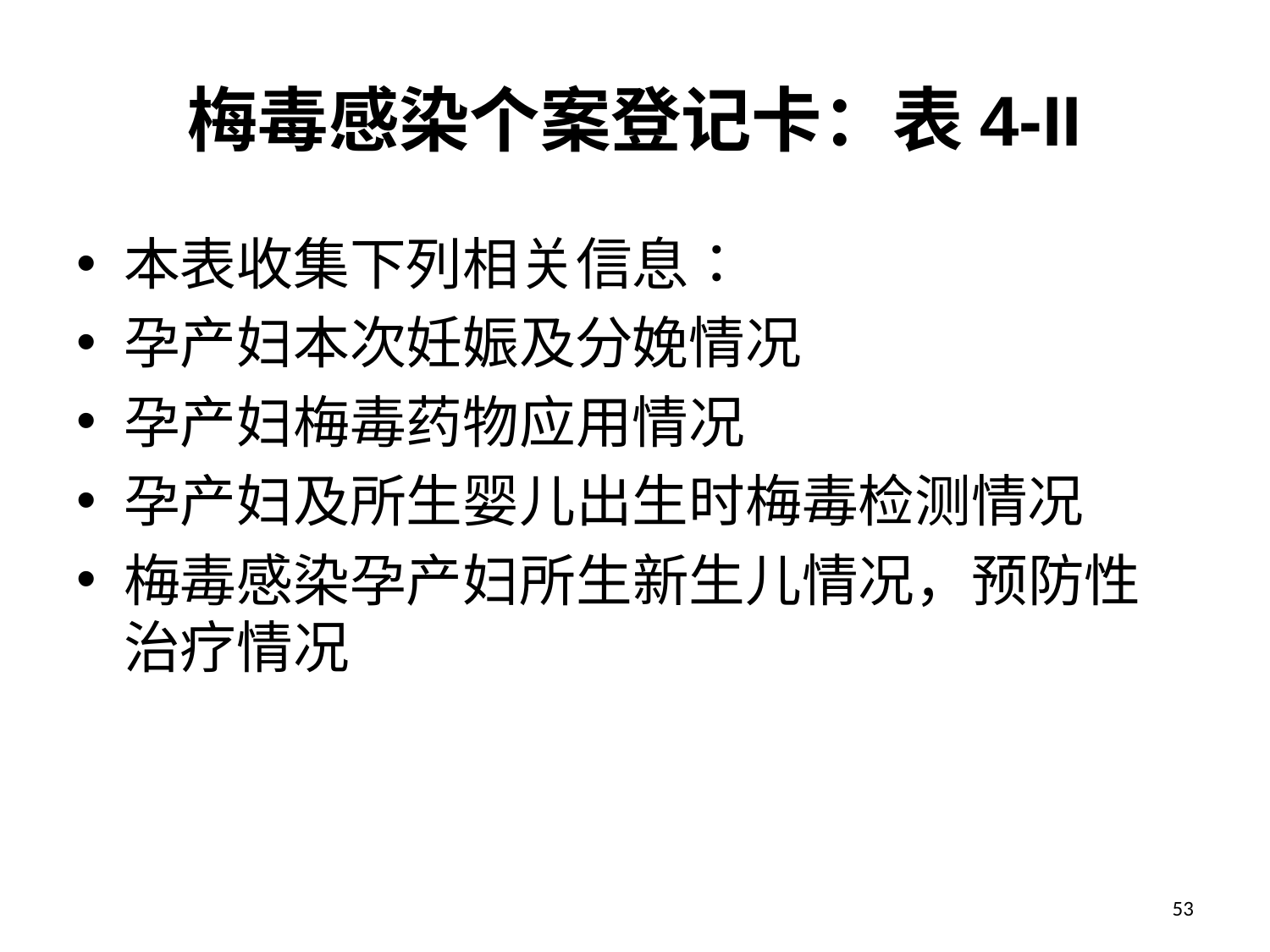

# 梅毒感染个案登记卡：表4-II
本表收集下列相关信息：
孕产妇本次妊娠及分娩情况
孕产妇梅毒药物应用情况
孕产妇及所生婴儿出生时梅毒检测情况
梅毒感染孕产妇所生新生儿情况，预防性治疗情况

53